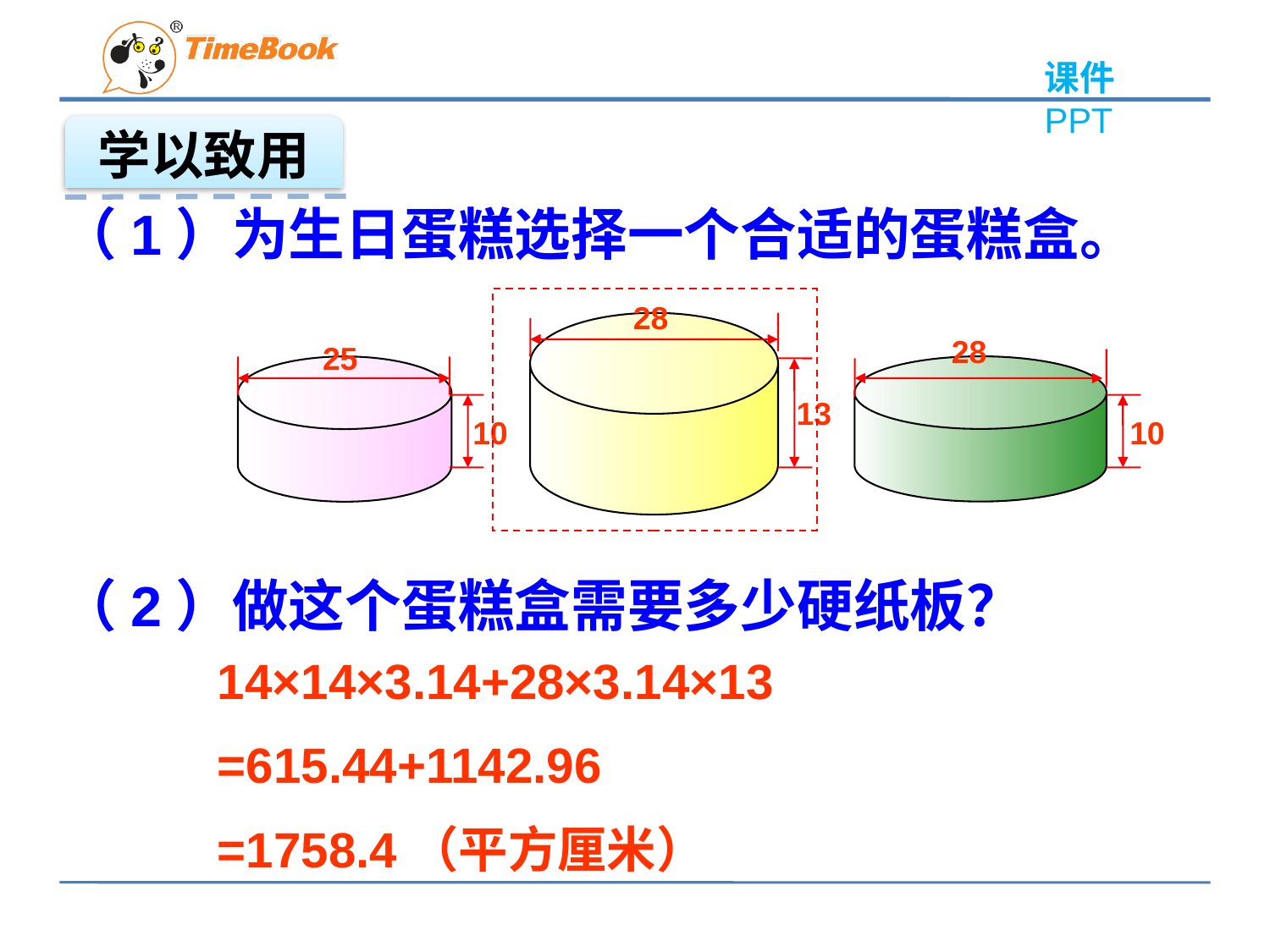

学以致用
（1）为生日蛋糕选择一个合适的蛋糕盒。

28

28
25

13

10
10

（2）做这个蛋糕盒需要多少硬纸板？
14×14×3.14+28×3.14×13
=615.44+1142.96
=1758.4（平方厘米）